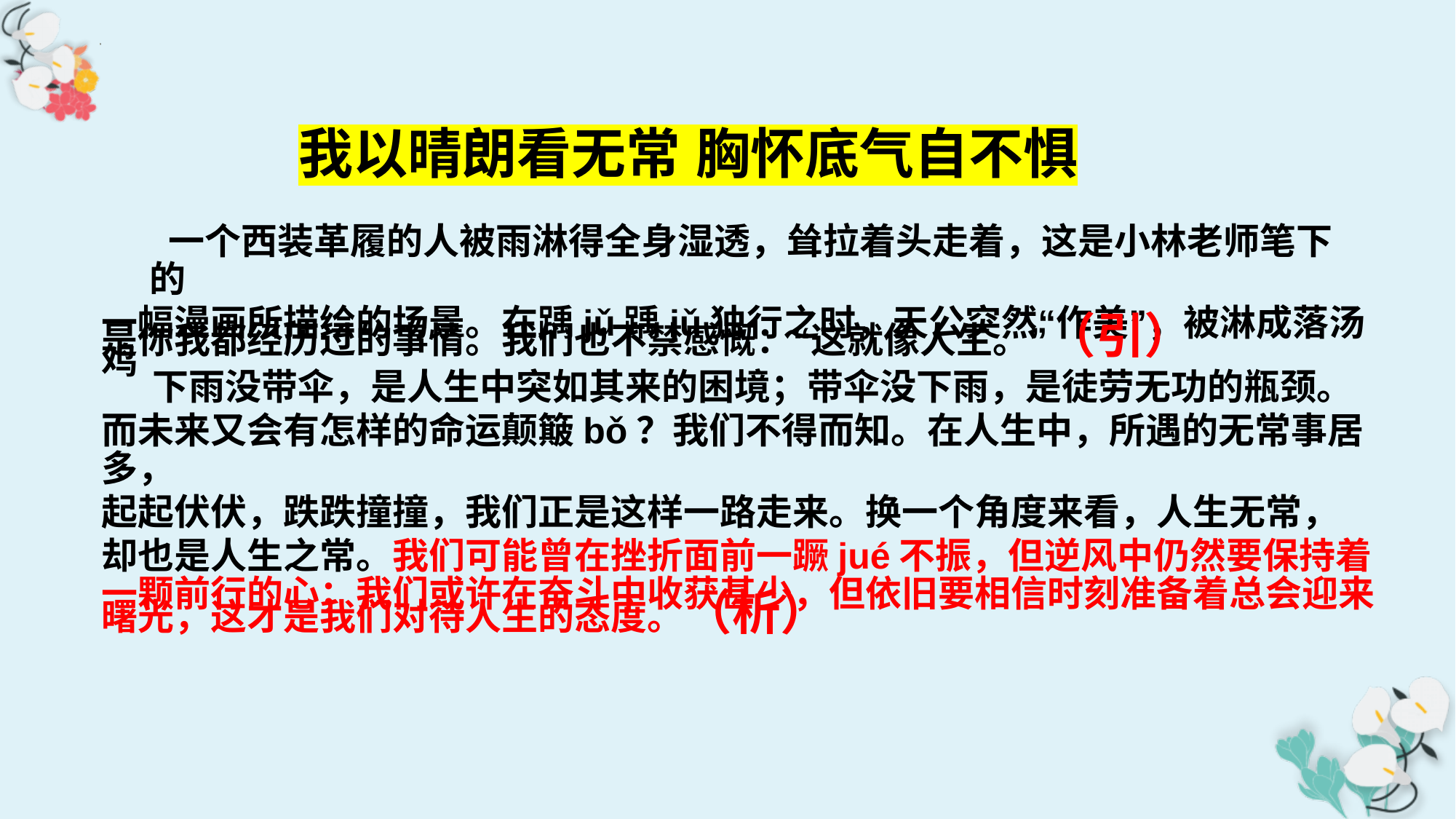

我以晴朗看无常 胸怀底气自不惧
 一个西装革履的人被雨淋得全身湿透，耸拉着头走着，这是小林老师笔下的
一幅漫画所描绘的场景。在踽jǔ踽jǔ独行之时，天公突然“作美”，被淋成落汤鸡
是你我都经历过的事情。我们也不禁感慨：“这就像人生。”（引）
下雨没带伞，是人生中突如其来的困境；带伞没下雨，是徒劳无功的瓶颈。
而未来又会有怎样的命运颠簸bǒ？我们不得而知。在人生中，所遇的无常事居多，
起起伏伏，跌跌撞撞，我们正是这样一路走来。换一个角度来看，人生无常，
却也是人生之常。我们可能曾在挫折面前一蹶jué不振，但逆风中仍然要保持着一颗前行的心；我们或许在奋斗中收获甚少，但依旧要相信时刻准备着总会迎来
曙光，这才是我们对待人生的态度。（析）